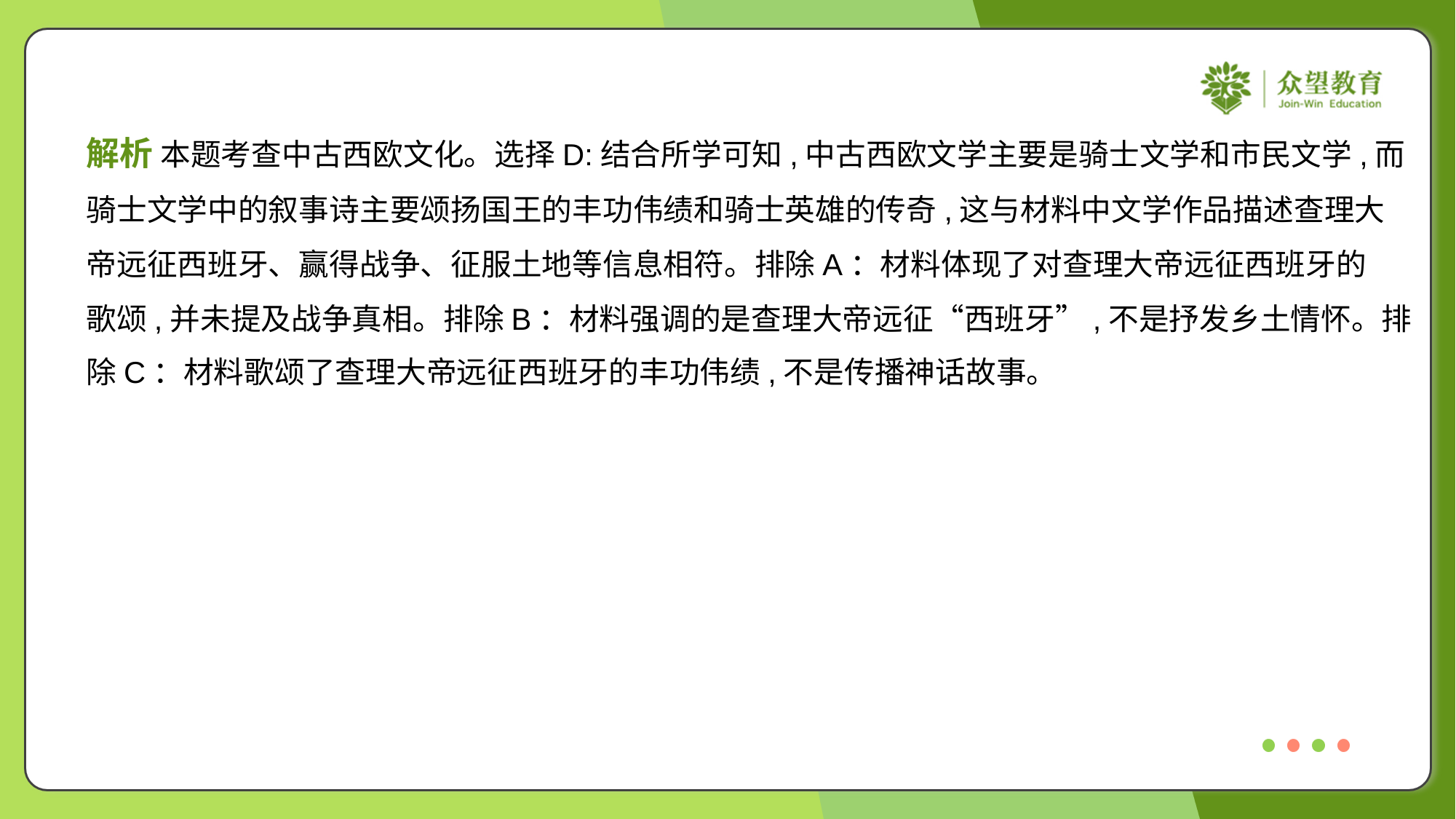

解析 本题考查中古西欧文化。选择D:结合所学可知,中古西欧文学主要是骑士文学和市民文学,而
骑士文学中的叙事诗主要颂扬国王的丰功伟绩和骑士英雄的传奇,这与材料中文学作品描述查理大
帝远征西班牙、赢得战争、征服土地等信息相符。排除A：材料体现了对查理大帝远征西班牙的
歌颂,并未提及战争真相。排除B：材料强调的是查理大帝远征“西班牙”,不是抒发乡土情怀。排
除C：材料歌颂了查理大帝远征西班牙的丰功伟绩,不是传播神话故事。